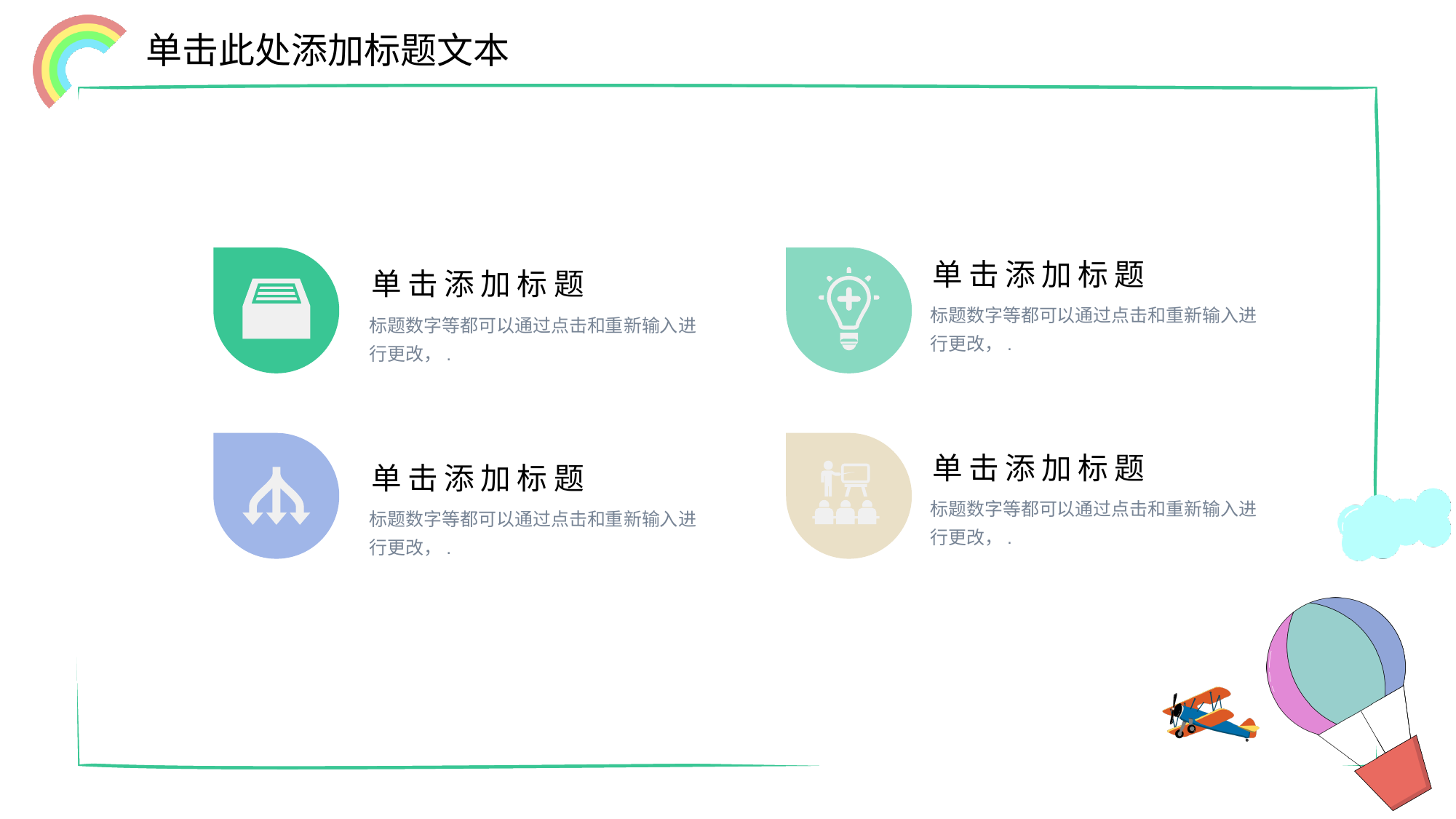

单击此处添加标题文本
单击添加标题

单击添加标题

标题数字等都可以通过点击和重新输入进行更改，.
标题数字等都可以通过点击和重新输入进行更改，.
单击添加标题

单击添加标题

标题数字等都可以通过点击和重新输入进行更改，.
标题数字等都可以通过点击和重新输入进行更改，.